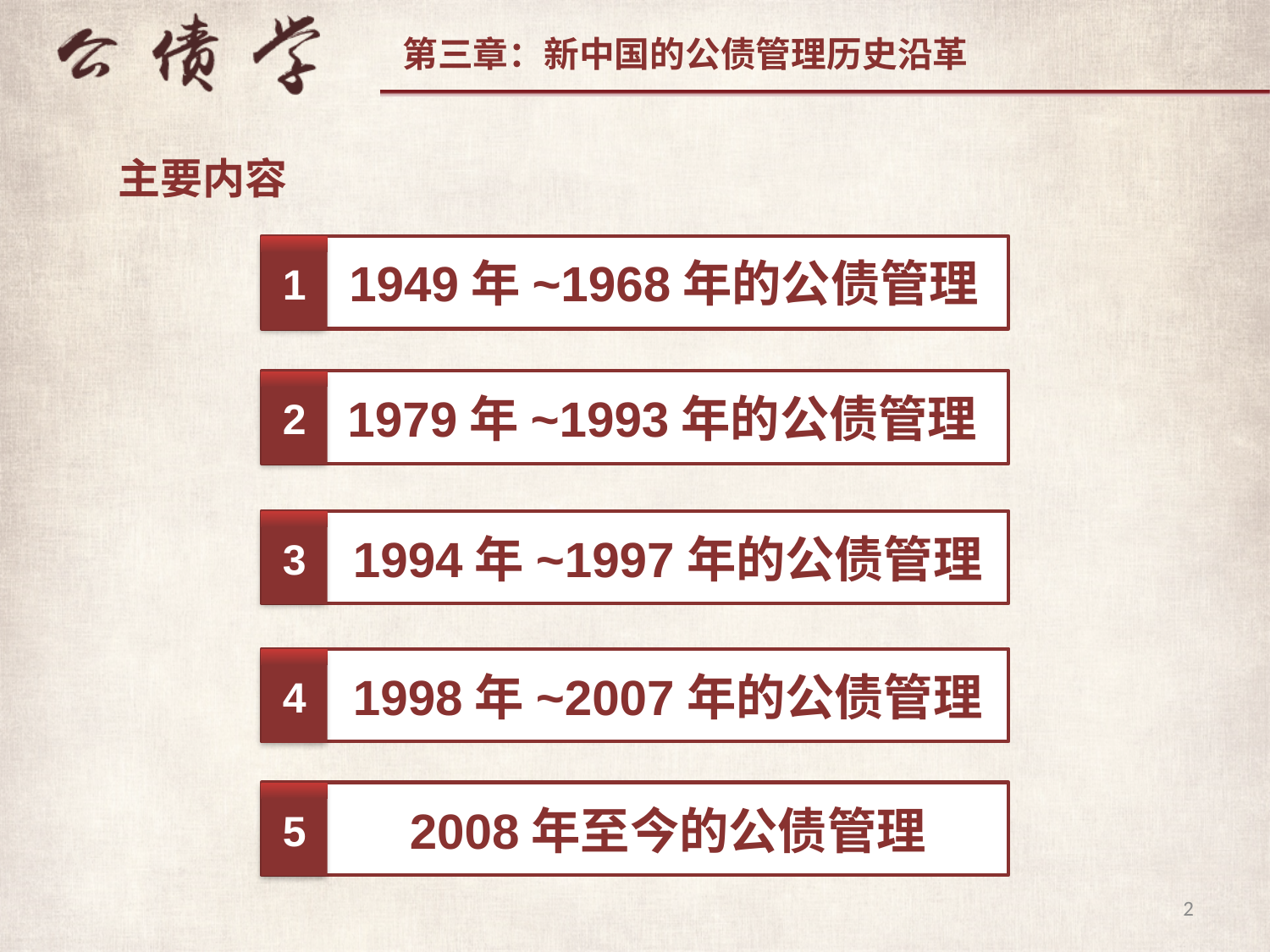

主要内容

1
1949年~1968年的公债管理

2
1979年~1993年的公债管理

3
1994年~1997年的公债管理

4
1998年~2007年的公债管理

5
2008年至今的公债管理
2